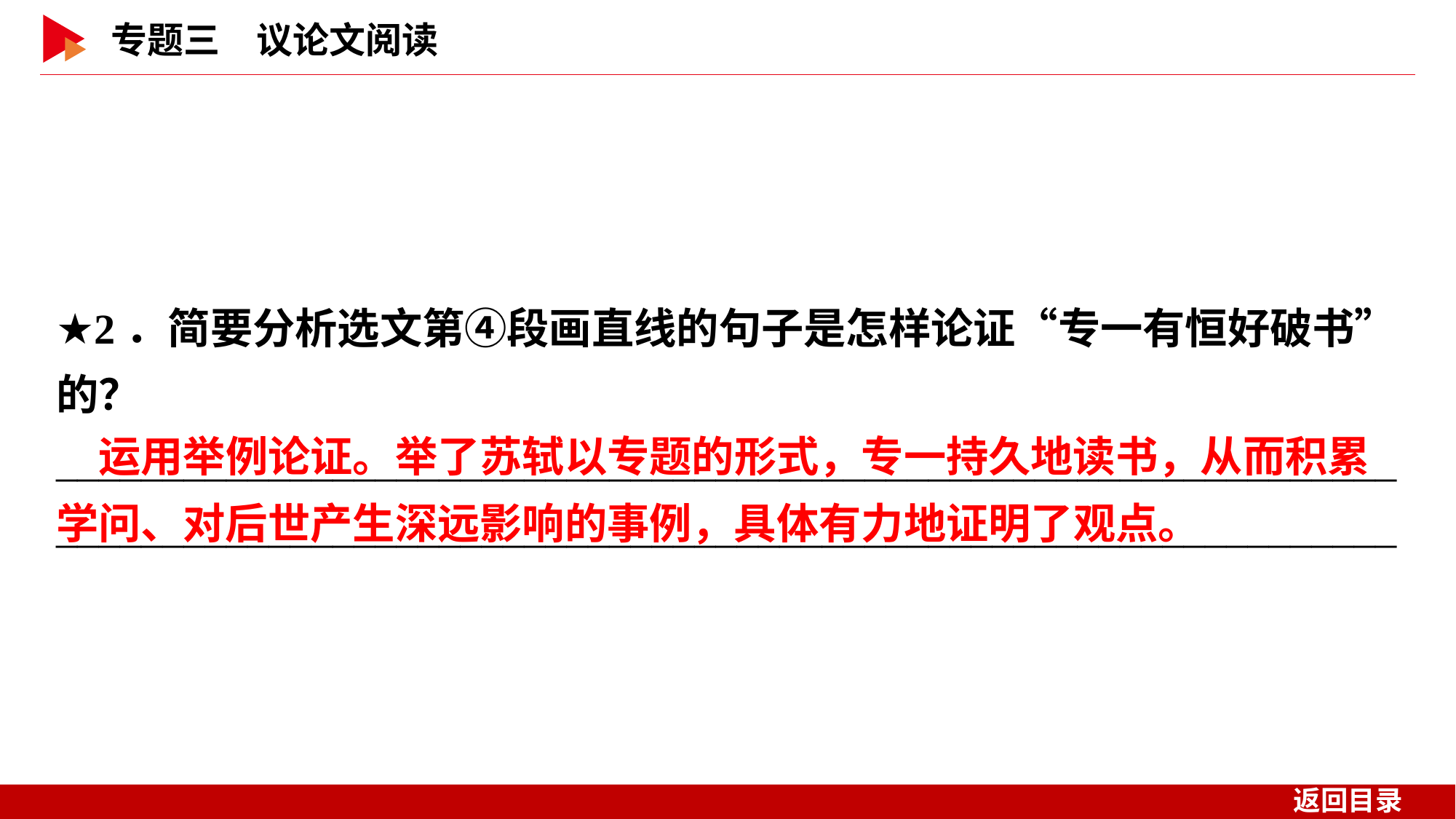

★2．简要分析选文第④段画直线的句子是怎样论证“专一有恒好破书”的？______________________________________________________________________________________________________________________________
　运用举例论证。举了苏轼以专题的形式，专一持久地读书，从而积累学问、对后世产生深远影响的事例，具体有力地证明了观点。